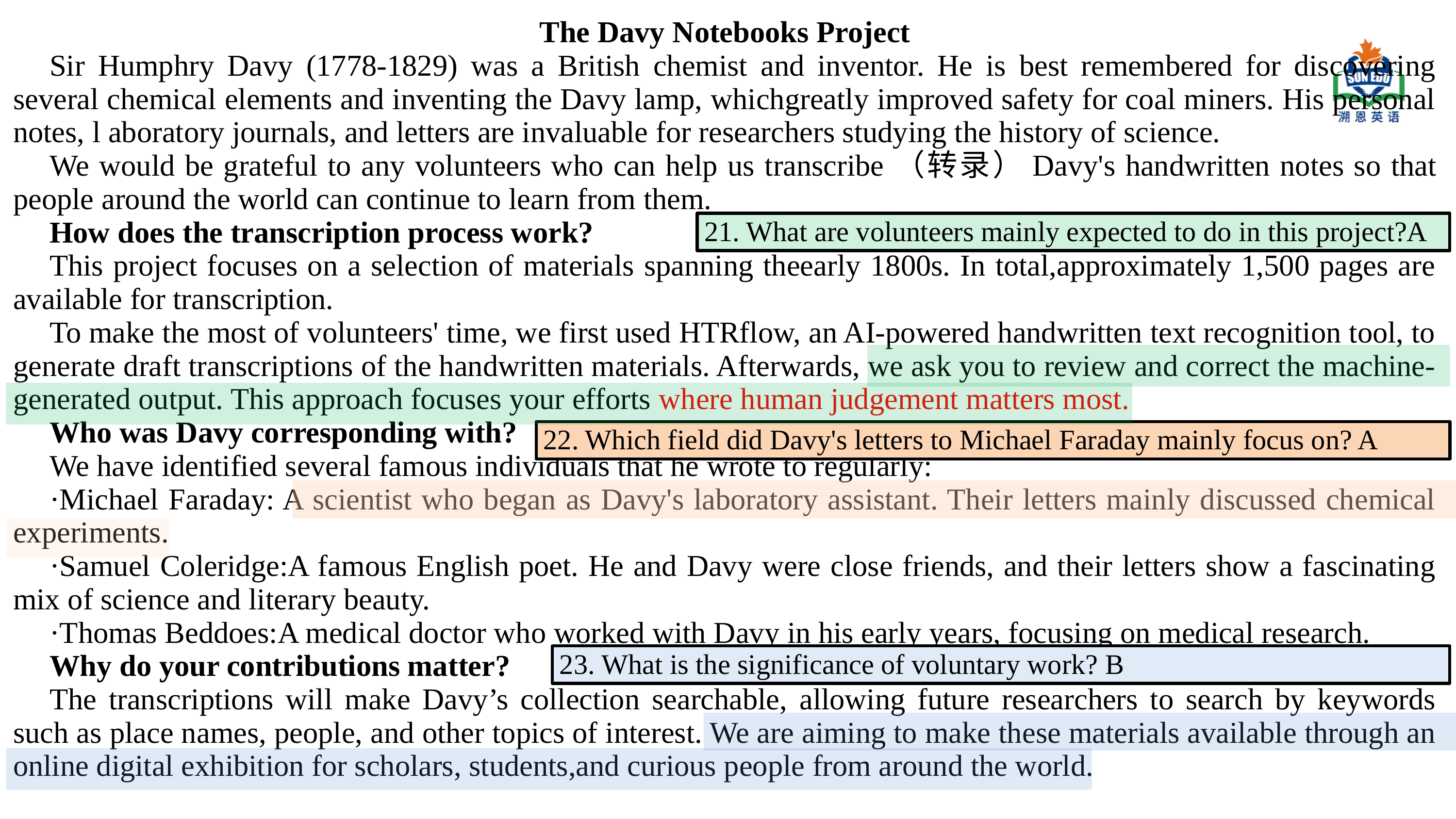

The Davy Notebooks Project
Sir Humphry Davy (1778-1829) was a British chemist and inventor. He is best remembered for discovering several chemical elements and inventing the Davy lamp, whichgreatly improved safety for coal miners. His personal notes, l aboratory journals, and letters are invaluable for researchers studying the history of science.
We would be grateful to any volunteers who can help us transcribe（转录）Davy's handwritten notes so that people around the world can continue to learn from them.
How does the transcription process work?
This project focuses on a selection of materials spanning theearly 1800s. In total,approximately 1,500 pages are available for transcription.
To make the most of volunteers' time, we first used HTRflow, an AI-powered handwritten text recognition tool, to generate draft transcriptions of the handwritten materials. Afterwards, we ask you to review and correct the machine-generated output. This approach focuses your efforts where human judgement matters most.
Who was Davy corresponding with?
We have identified several famous individuals that he wrote to regularly:
·Michael Faraday: A scientist who began as Davy's laboratory assistant. Their letters mainly discussed chemical experiments.
·Samuel Coleridge:A famous English poet. He and Davy were close friends, and their letters show a fascinating mix of science and literary beauty.
·Thomas Beddoes:A medical doctor who worked with Davy in his early years, focusing on medical research.
Why do your contributions matter?
The transcriptions will make Davy’s collection searchable, allowing future researchers to search by keywords such as place names, people, and other topics of interest. We are aiming to make these materials available through an online digital exhibition for scholars, students,and curious people from around the world.
21. What are volunteers mainly expected to do in this project?A

22. Which field did Davy's letters to Michael Faraday mainly focus on? A

23. What is the significance of voluntary work? B